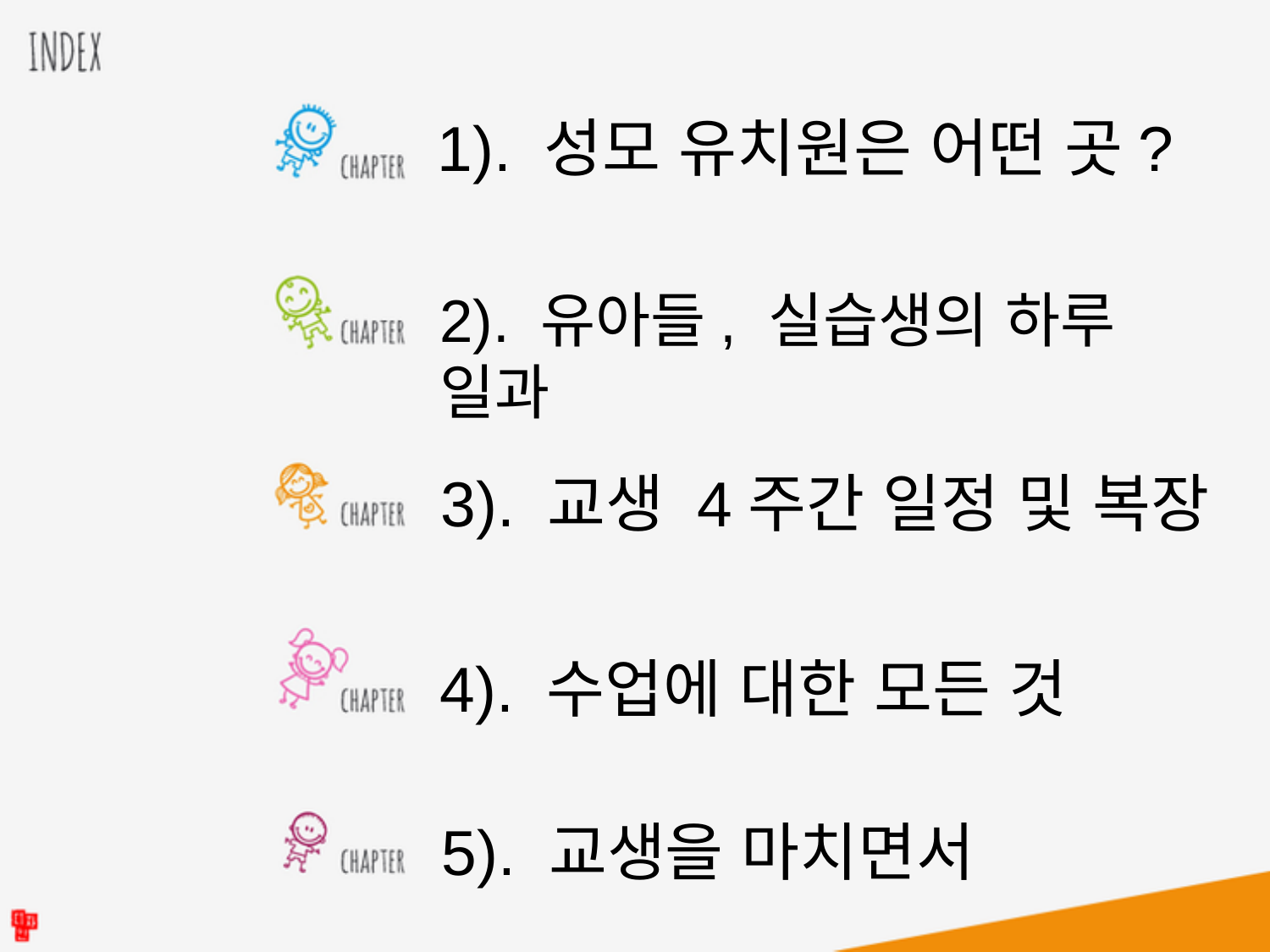

1). 성모 유치원은 어떤 곳?
2). 유아들, 실습생의 하루 일과
3). 교생 4주간 일정 및 복장
4). 수업에 대한 모든 것
5). 교생을 마치면서